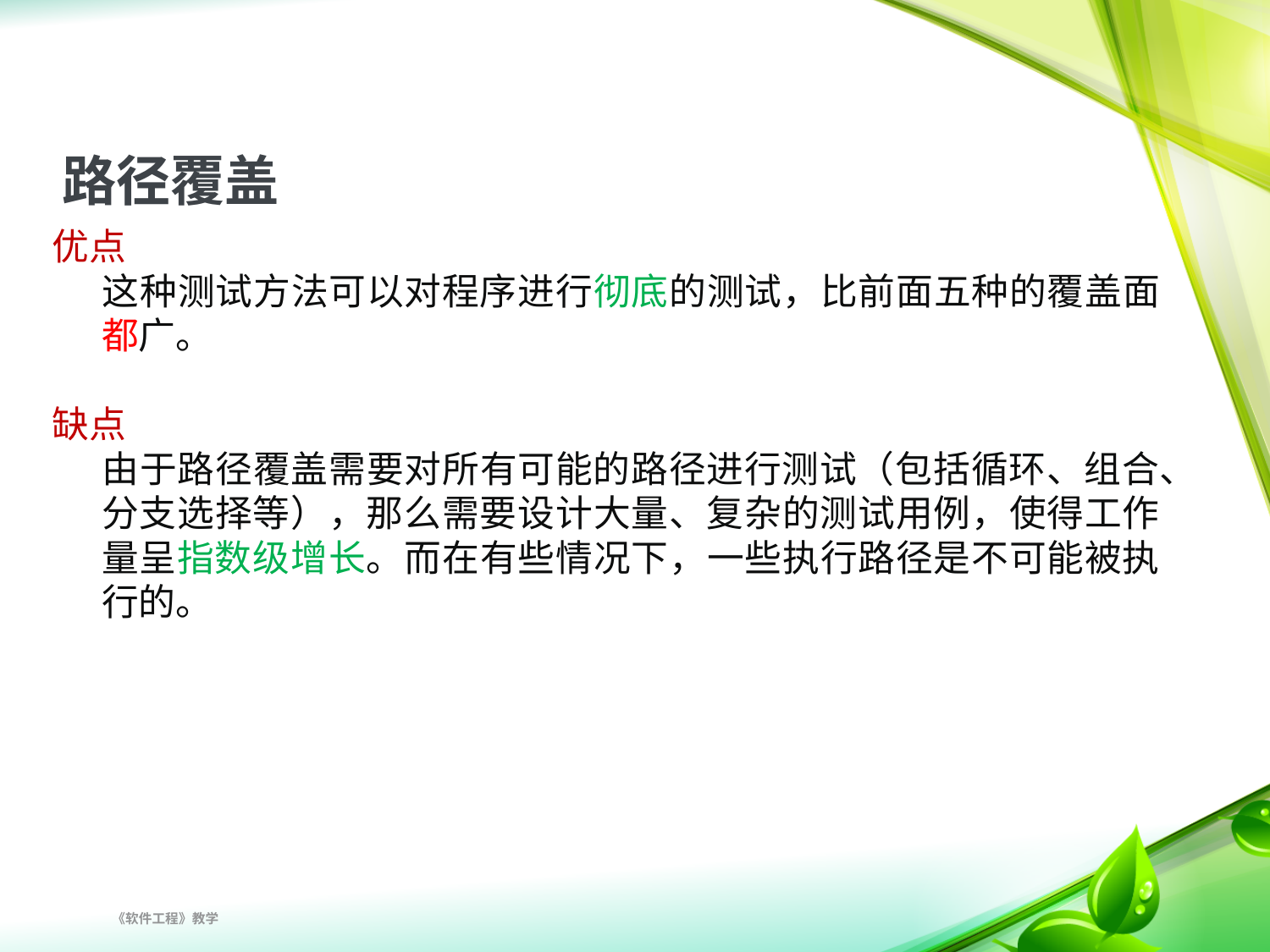

# 路径覆盖
优点
	这种测试方法可以对程序进行彻底的测试，比前面五种的覆盖面都广。

缺点
	由于路径覆盖需要对所有可能的路径进行测试（包括循环、组合、分支选择等），那么需要设计大量、复杂的测试用例，使得工作量呈指数级增长。而在有些情况下，一些执行路径是不可能被执行的。

   《软件工程》教学